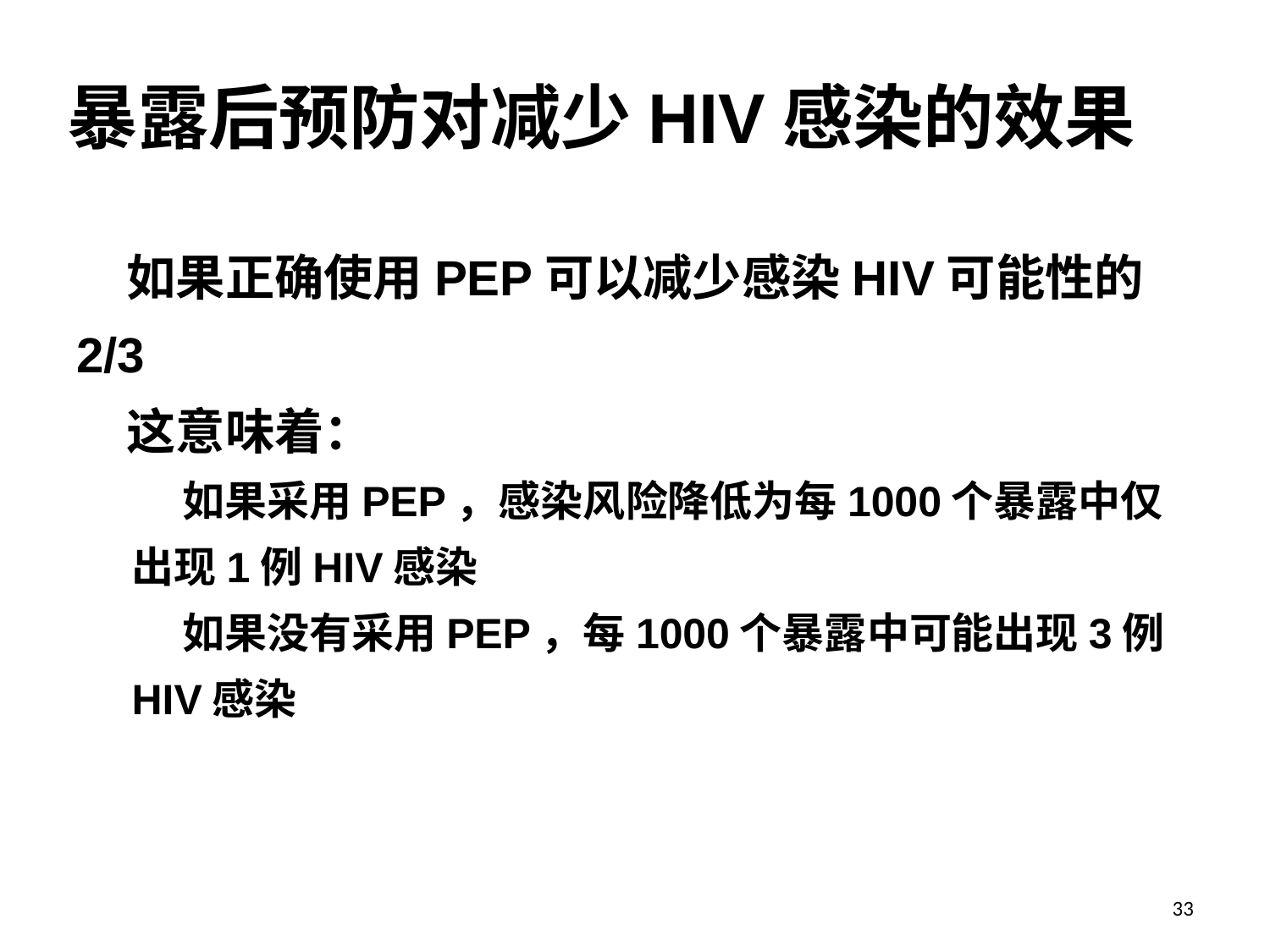

如果正确使用PEP可以减少感染HIV可能性的2/3
这意味着：
如果采用PEP，感染风险降低为每1000个暴露中仅出现1例HIV感染
如果没有采用PEP，每1000个暴露中可能出现3例HIV感染
暴露后预防对减少HIV感染的效果
33